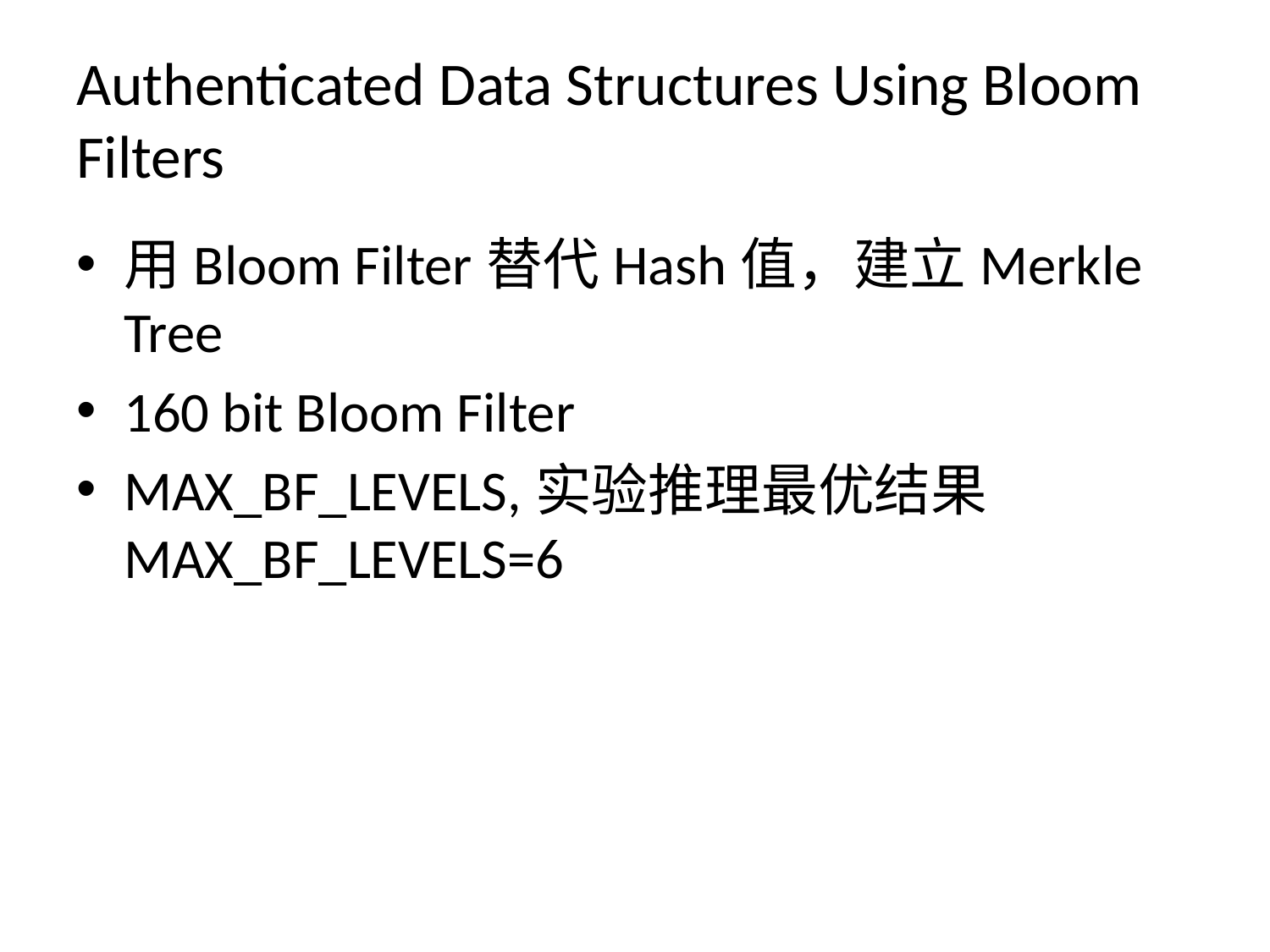

# Authenticated Data Structures Using Bloom Filters
用Bloom Filter替代Hash值，建立Merkle Tree
160 bit Bloom Filter
MAX_BF_LEVELS,实验推理最优结果MAX_BF_LEVELS=6